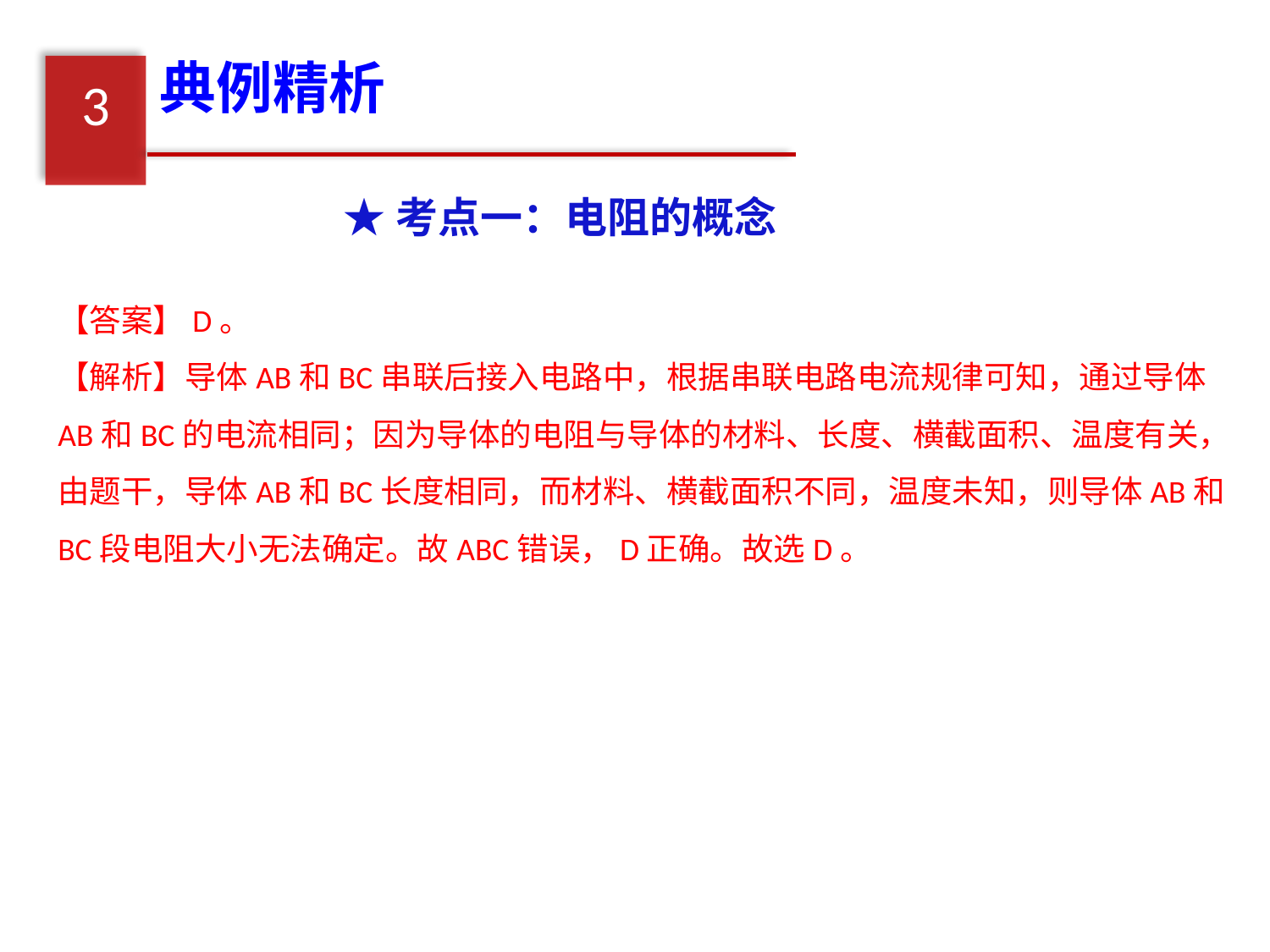

典例精析

3
★考点一：电阻的概念
【答案】D。
【解析】导体AB和BC串联后接入电路中，根据串联电路电流规律可知，通过导体AB和BC的电流相同；因为导体的电阻与导体的材料、长度、横截面积、温度有关，由题干，导体AB和BC长度相同，而材料、横截面积不同，温度未知，则导体AB和BC段电阻大小无法确定。故ABC错误，D正确。故选D。